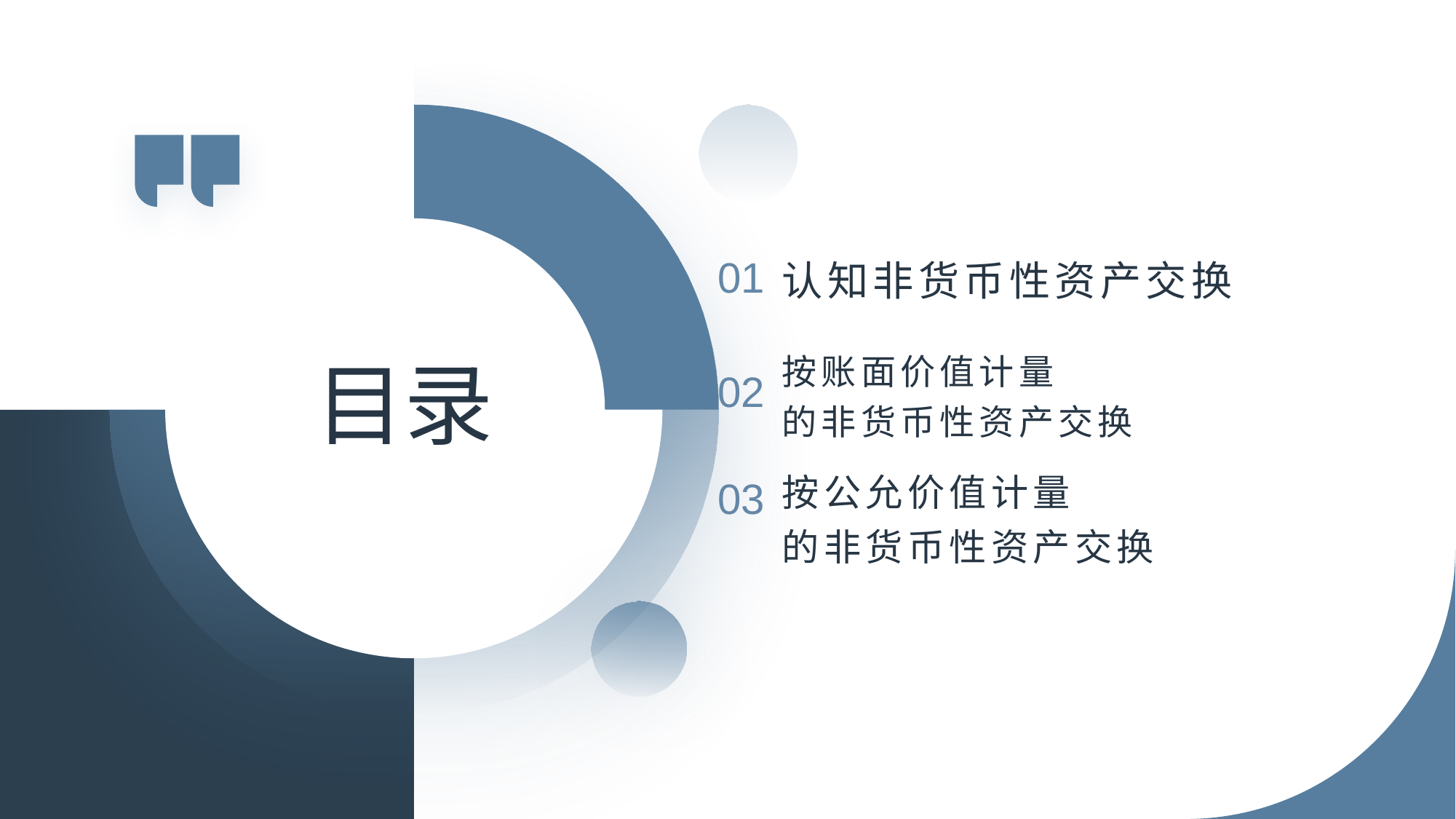

认知非货币性资产交换
01
# 目录
按账面价值计量
的非货币性资产交换
02
按公允价值计量
的非货币性资产交换
03